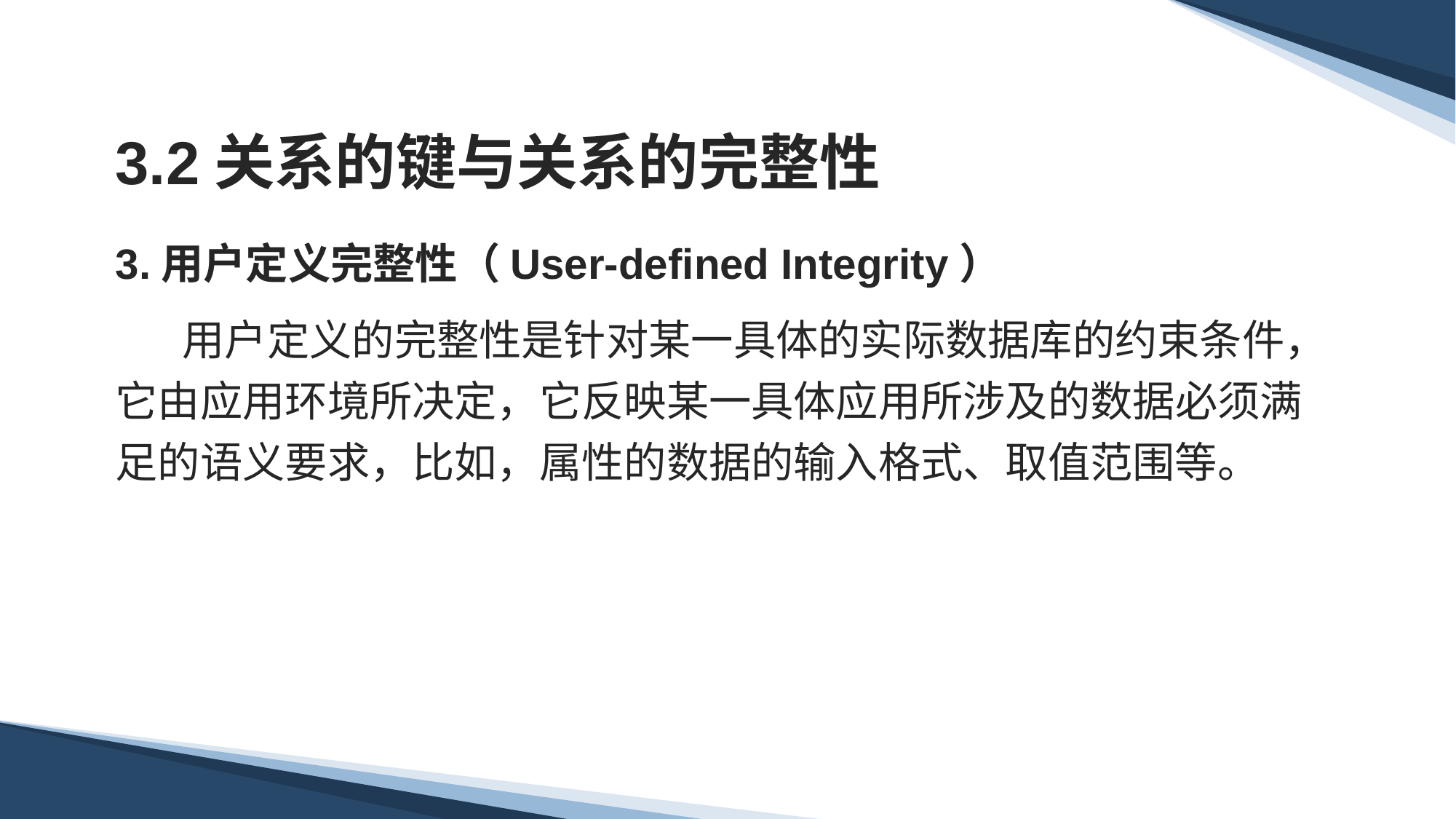

# 3.2关系的键与关系的完整性
3.用户定义完整性（User-defined Integrity）
      用户定义的完整性是针对某一具体的实际数据库的约束条件，它由应用环境所决定，它反映某一具体应用所涉及的数据必须满足的语义要求，比如，属性的数据的输入格式、取值范围等。